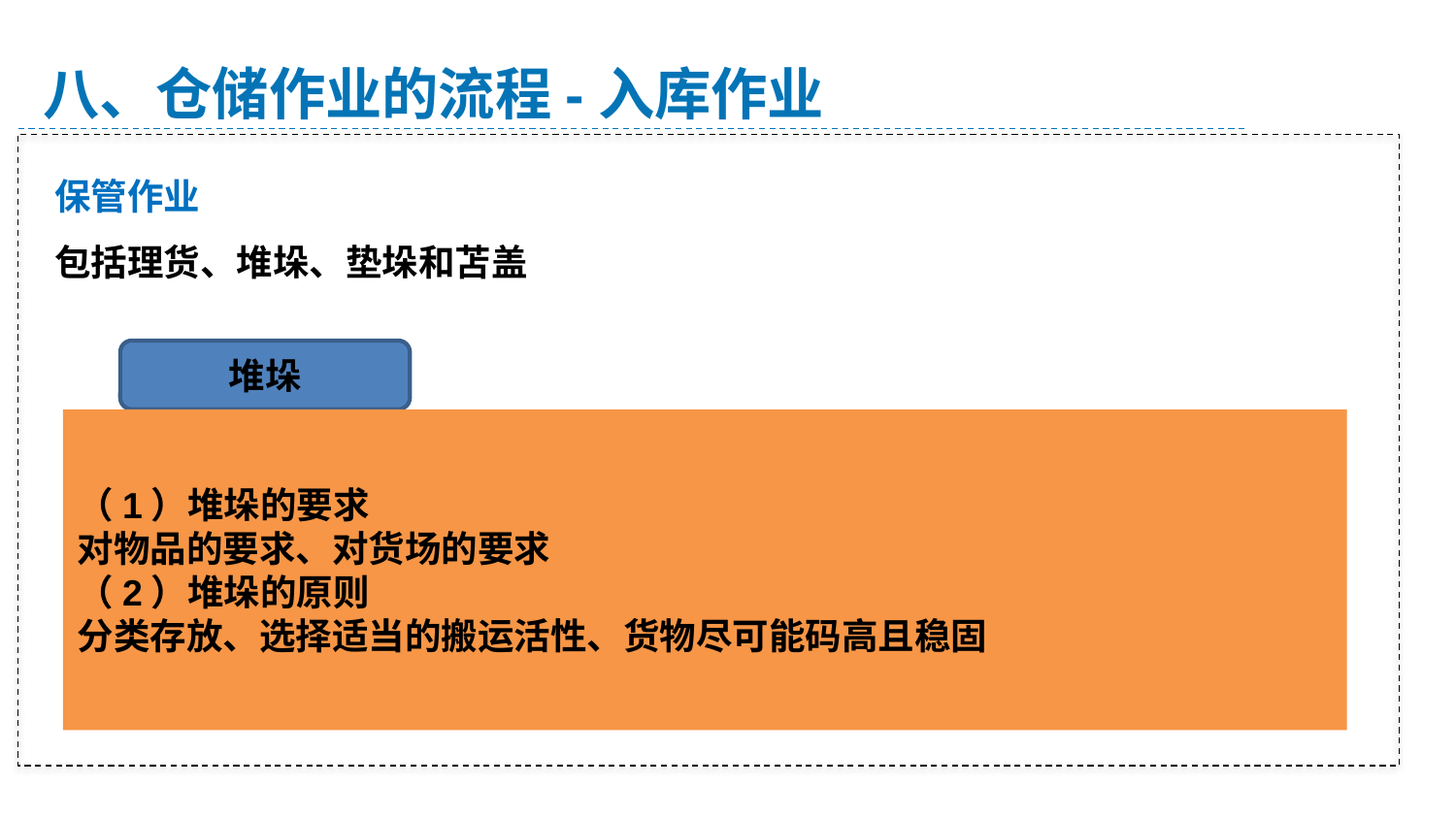

八、仓储作业的流程-入库作业

保管作业
包括理货、堆垛、垫垛和苫盖
堆垛
（1）堆垛的要求
对物品的要求、对货场的要求
（2）堆垛的原则
分类存放、选择适当的搬运活性、货物尽可能码高且稳固